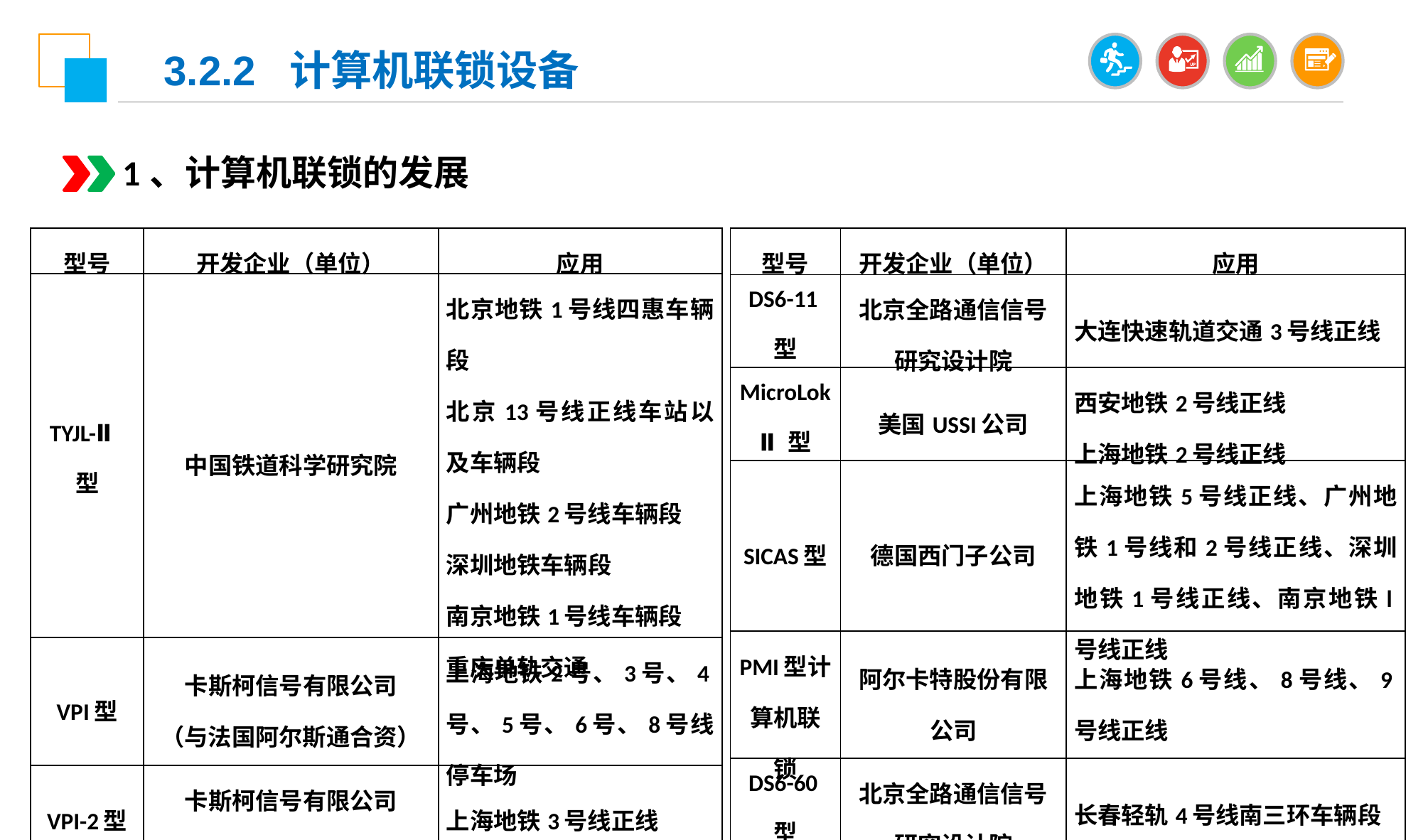

3.2.2  计算机联锁设备
1、计算机联锁的发展

| 型号 | 开发企业（单位） | 应用 |
| --- | --- | --- |
| TYJL-Ⅱ型 | 中国铁道科学研究院 | 北京地铁1号线四惠车辆段 北京13号线正线车站以及车辆段 广州地铁2号线车辆段 深圳地铁车辆段 南京地铁1号线车辆段 重庆单轨交通 |
| VPI型 | 卡斯柯信号有限公司 （与法国阿尔斯通合资） | 上海地铁2号、3号、4号、5号、6号、8号线停车场 |
| VPI-2型 | 卡斯柯信号有限公司 （与法国阿尔斯通合资） | 上海地铁3号线正线 |
| 型号 | 开发企业（单位） | 应用 |
| --- | --- | --- |
| DS6-11型 | 北京全路通信信号研究设计院 | 大连快速轨道交通3号线正线 |
| MicroLokⅡ型 | 美国USSI公司 | 西安地铁2号线正线 上海地铁2号线正线 |
| SICAS型 | 德国西门子公司 | 上海地铁5号线正线、广州地铁1号线和2号线正线、深圳地铁1号线正线、南京地铁l号线正线 |
| PMI型计算机联锁 | 阿尔卡特股份有限公司 | 上海地铁6号线、8号线、9号线正线 |
| DS6-60型 | 北京全路通信信号研究设计院 | 长春轻轨4号线南三环车辆段 |